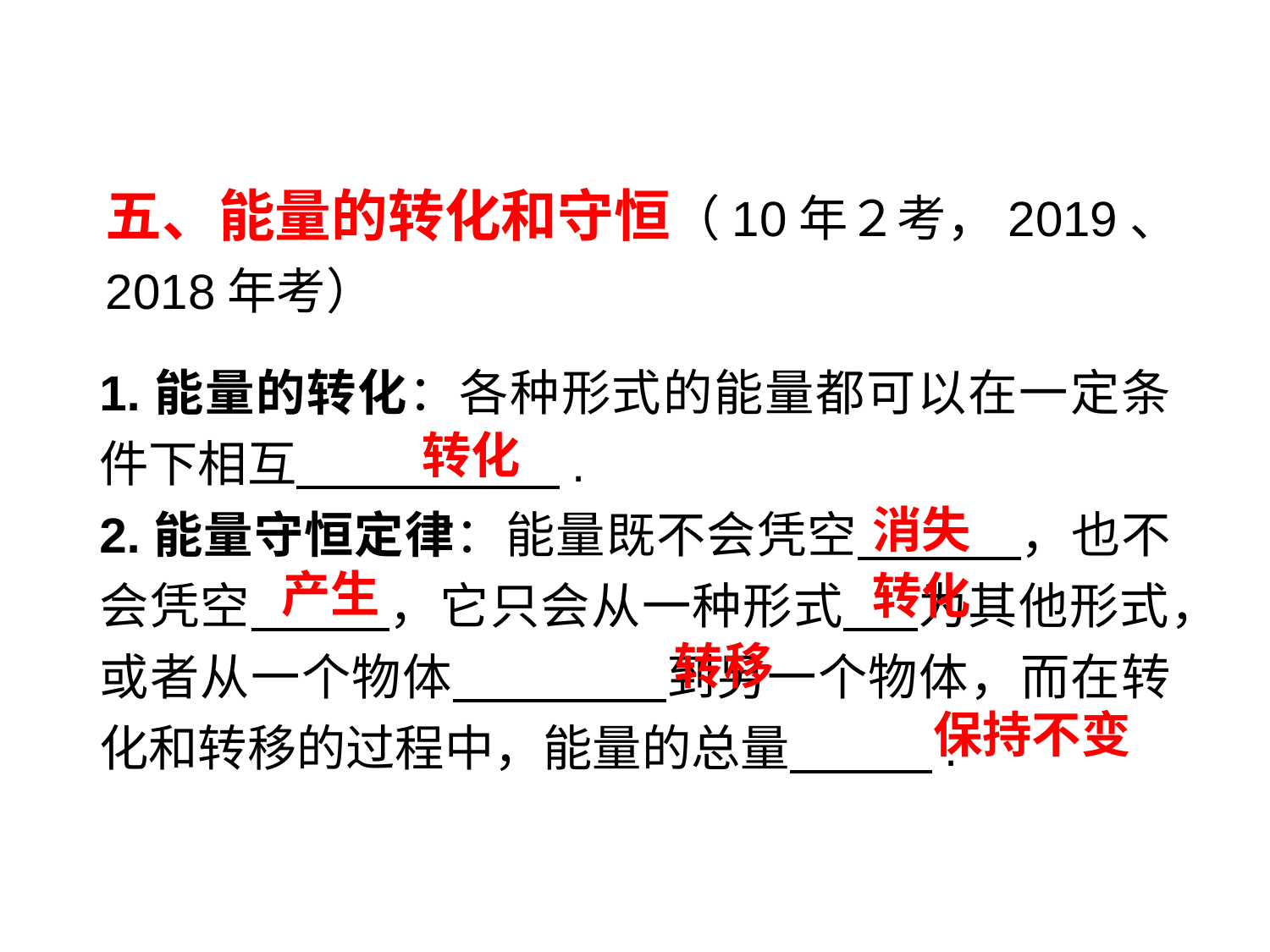

五、能量的转化和守恒（10年２考，2019、2018年考）
1.能量的转化：各种形式的能量都可以在一定条件下相互　　      　　.
2.能量守恒定律：能量既不会凭空　　 　，也不会凭空　　   ，它只会从一种形式      为其他形式，或者从一个物体　　     　到另一个物体，而在转化和转移的过程中，能量的总量　　    .
转化
消失
产生
转化
 转移
保持不变